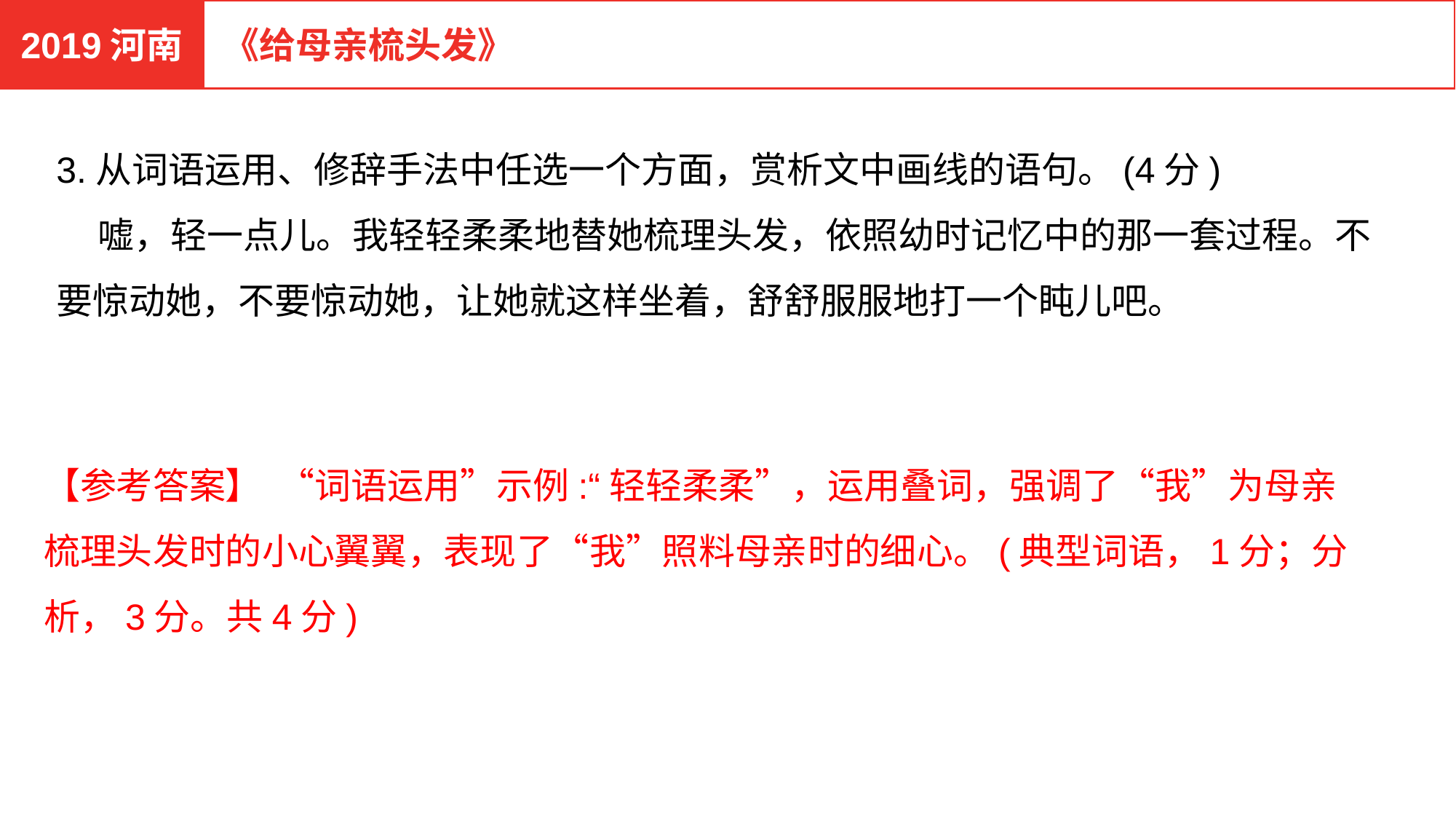

2019河南
《给母亲梳头发》
3.从词语运用、修辞手法中任选一个方面，赏析文中画线的语句。(4分)
    嘘，轻一点儿。我轻轻柔柔地替她梳理头发，依照幼时记忆中的那一套过程。不要惊动她，不要惊动她，让她就这样坐着，舒舒服服地打一个盹儿吧。
【参考答案】  “词语运用”示例:“轻轻柔柔”，运用叠词，强调了“我”为母亲梳理头发时的小心翼翼，表现了“我”照料母亲时的细心。(典型词语，1分；分析，3分。共4分)